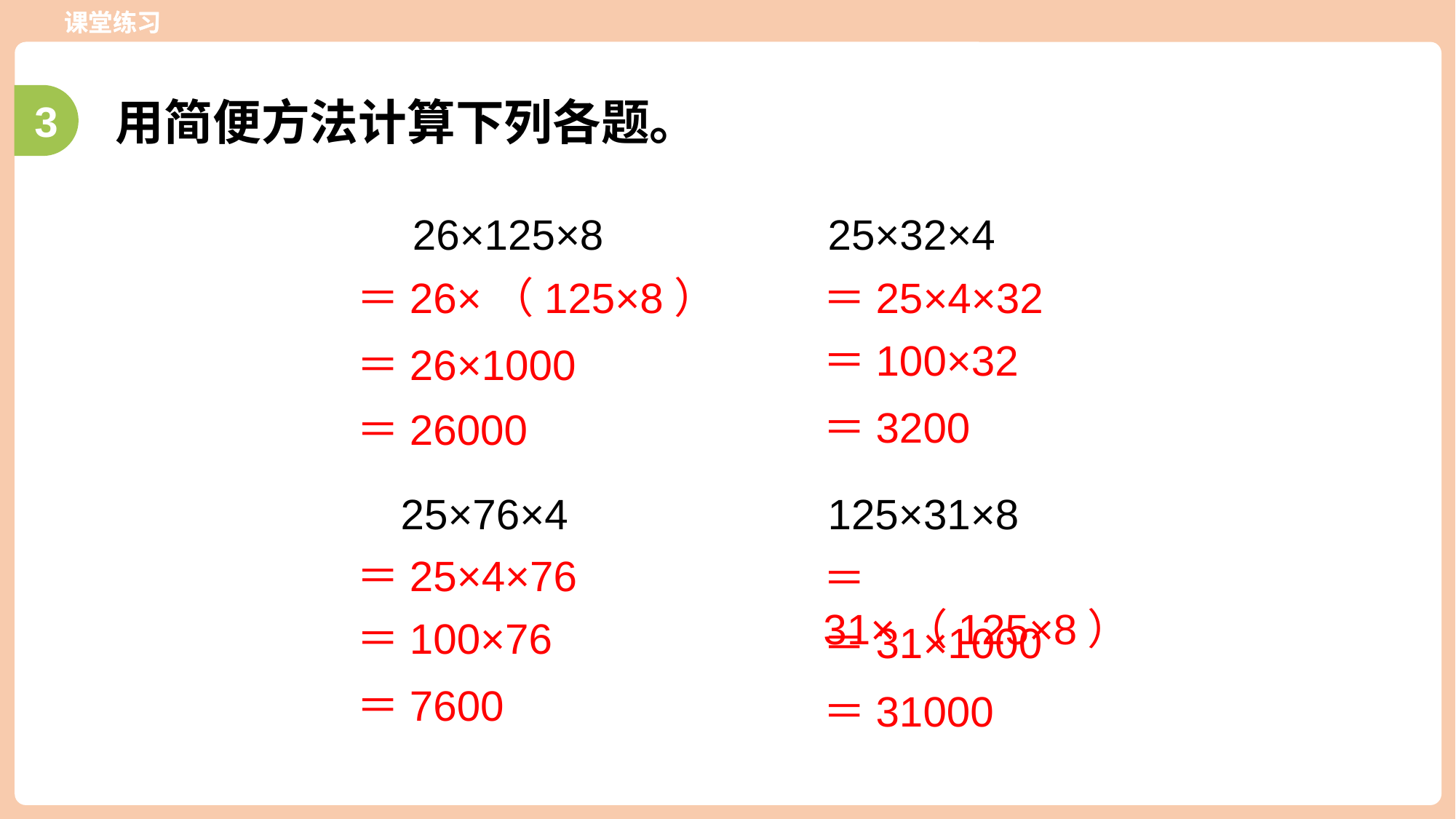

课堂练习
3
用简便方法计算下列各题。
 26×125×8                   25×32×4
＝26×（125×8）
＝25×4×32
＝100×32
＝26×1000
＝3200
＝26000
25×76×4                      125×31×8
＝25×4×76
＝31×（125×8）
＝100×76
＝31×1000
＝7600
＝31000